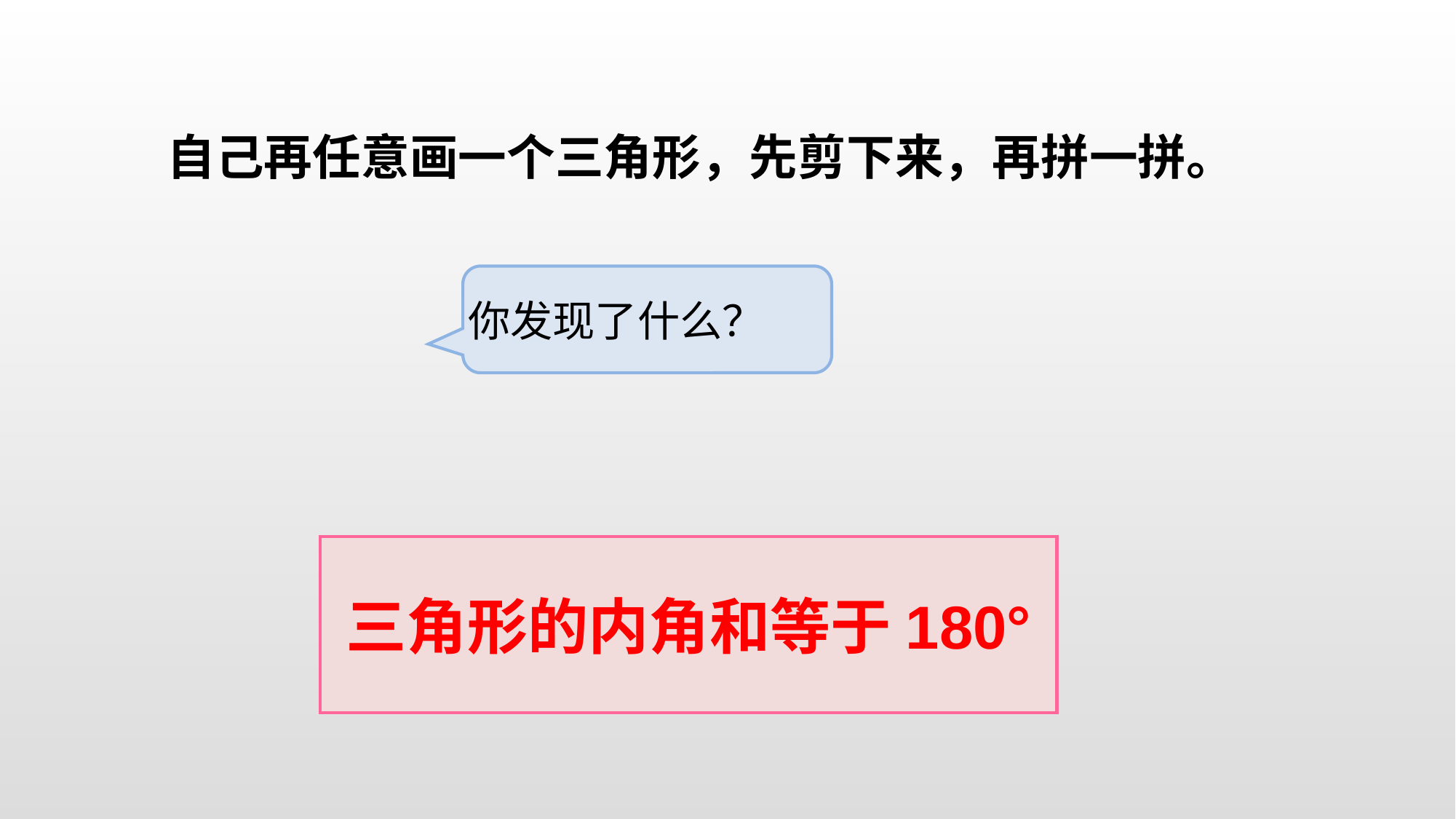

自己再任意画一个三角形，先剪下来，再拼一拼。
你发现了什么？
三角形的内角和等于180°